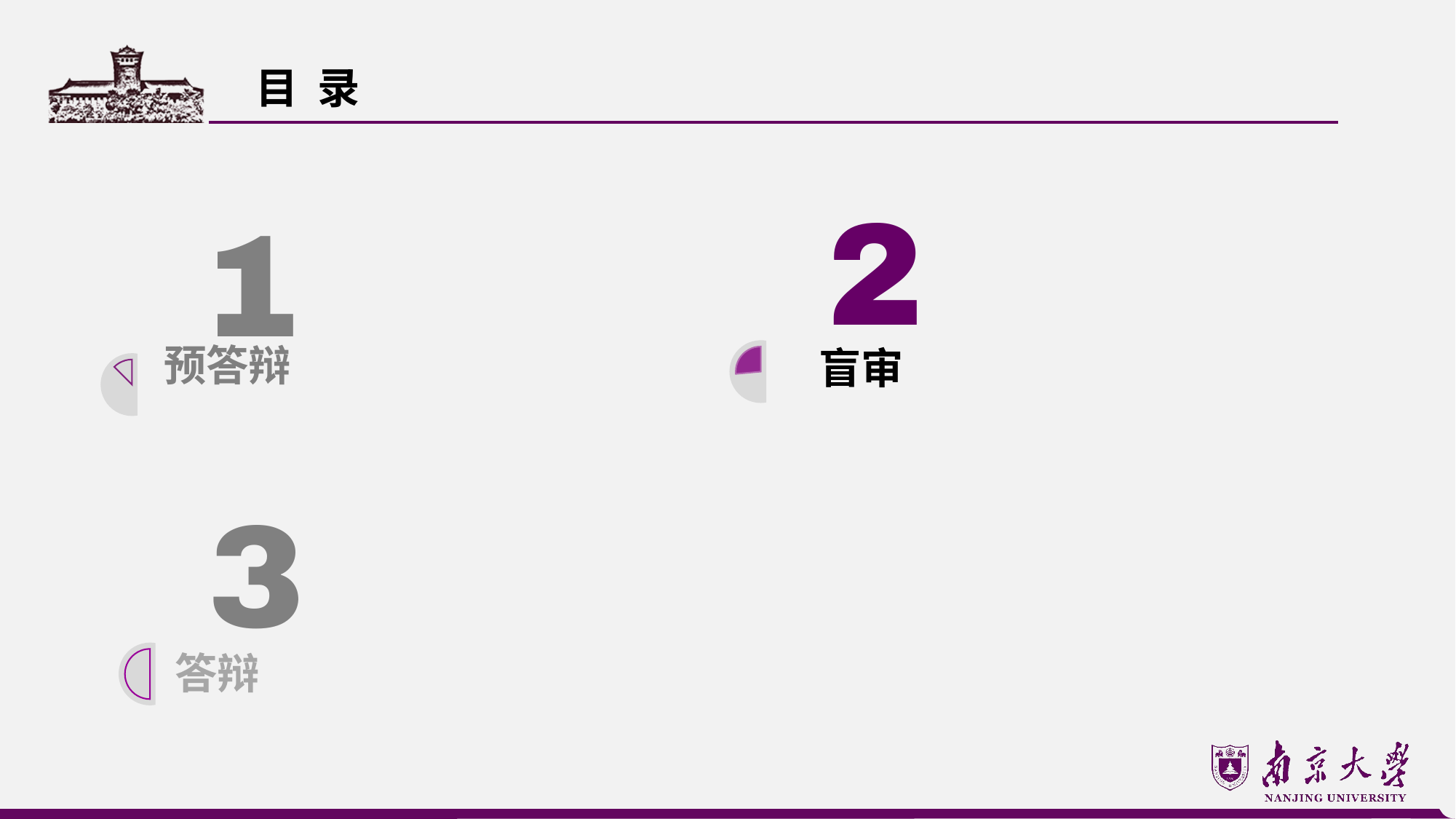

目  录
2
1
预答辩
盲审

3
答辩